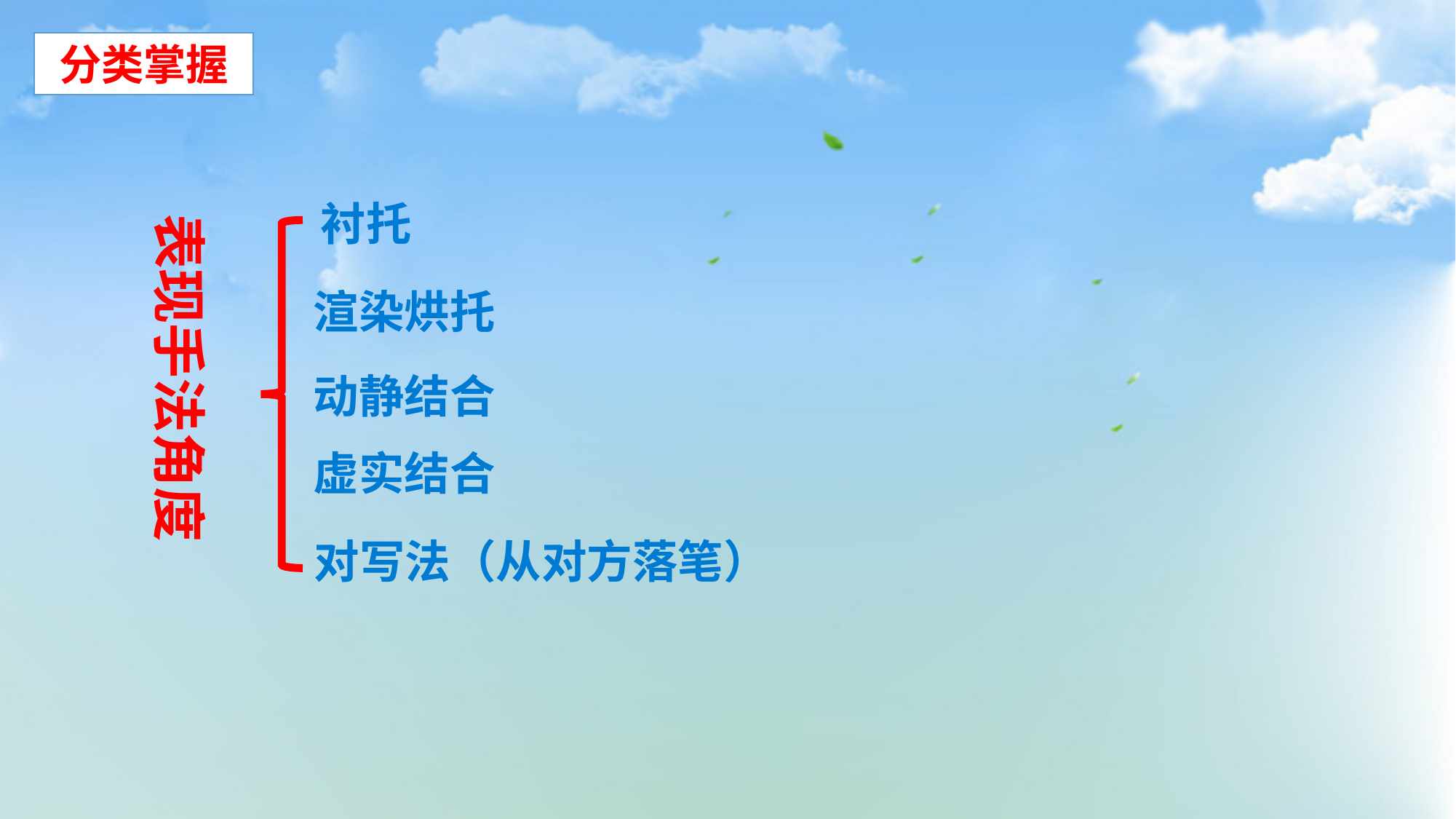

分类掌握
衬托
表现手法角度

渲染烘托
动静结合
虚实结合
对写法（从对方落笔）